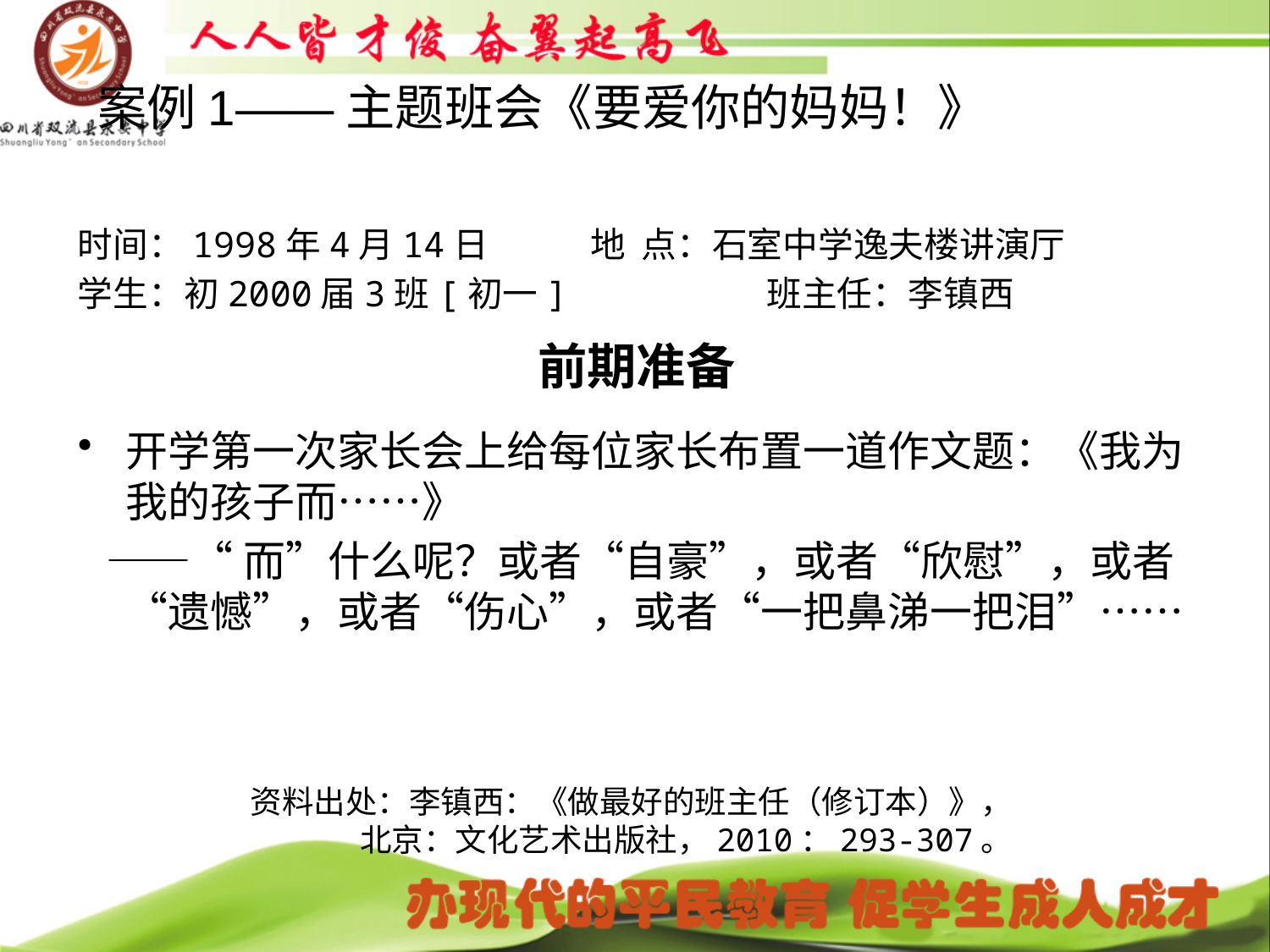

# 案例1——主题班会《要爱你的妈妈！》
时间：1998年4月14日             地  点：石室中学逸夫楼讲演厅
学生：初2000届3班[初一]         班主任：李镇西
前期准备
开学第一次家长会上给每位家长布置一道作文题：《我为我的孩子而……》
   ——“而”什么呢？或者“自豪”，或者“欣慰”，或者“遗憾”，或者“伤心”，或者“一把鼻涕一把泪”……
资料出处：李镇西：《做最好的班主任（修订本）》，
北京：文化艺术出版社，2010：293-307。